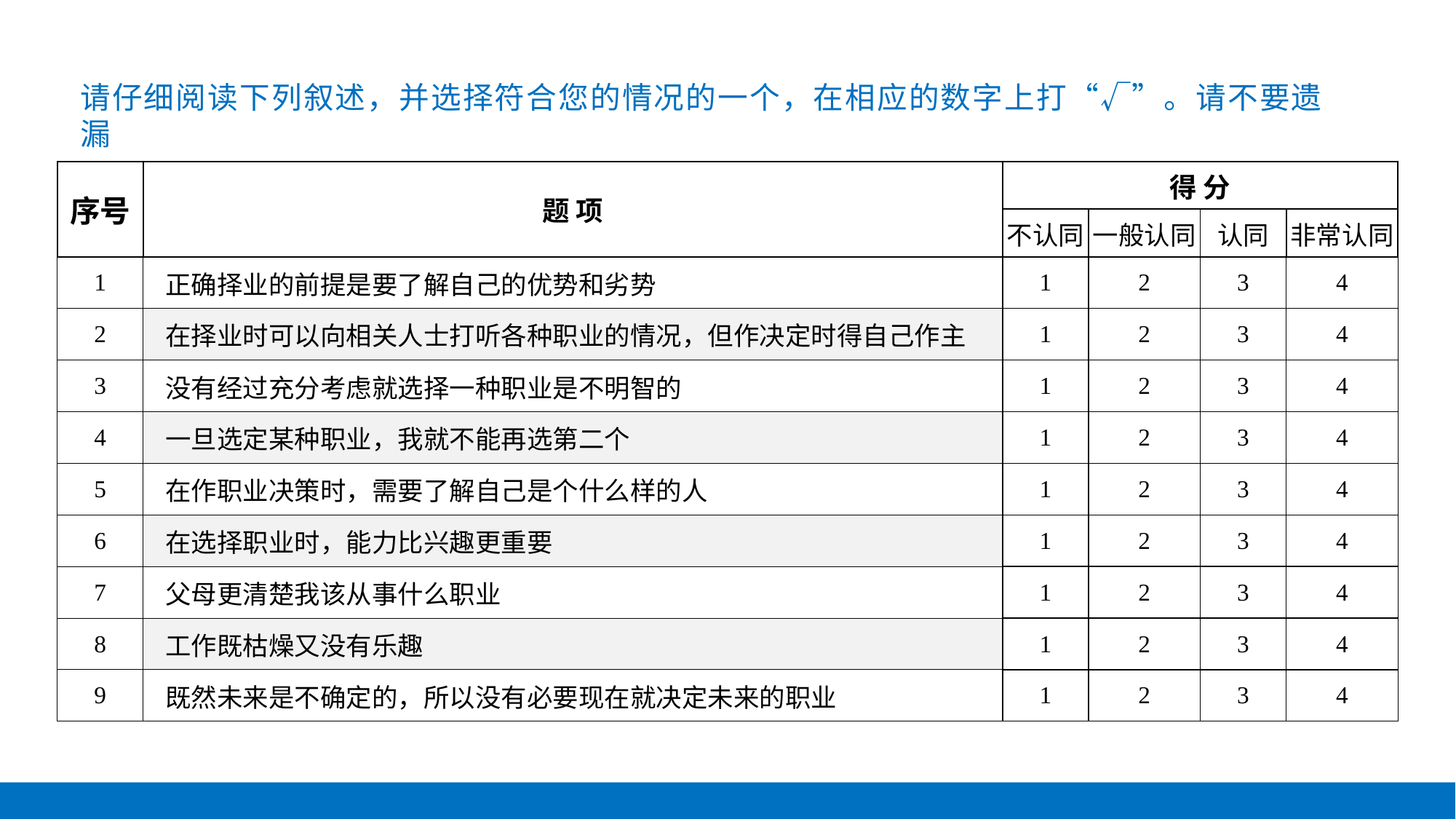

请仔细阅读下列叙述，并选择符合您的情况的一个，在相应的数字上打“√”。请不要遗漏
| 序号 | 题 项 | 得 分 |  |  |  |
| --- | --- | --- | --- | --- | --- |
|  |  | 不认同 | 一般认同 | 认同 | 非常认同 |
| 1 | 正确择业的前提是要了解自己的优势和劣势 | 1 | 2 | 3 | 4 |
| 2 | 在择业时可以向相关人士打听各种职业的情况，但作决定时得自己作主 | 1 | 2 | 3 | 4 |
| 3 | 没有经过充分考虑就选择一种职业是不明智的 | 1 | 2 | 3 | 4 |
| 4 | 一旦选定某种职业，我就不能再选第二个 | 1 | 2 | 3 | 4 |
| 5 | 在作职业决策时，需要了解自己是个什么样的人 | 1 | 2 | 3 | 4 |
| 6 | 在选择职业时，能力比兴趣更重要 | 1 | 2 | 3 | 4 |
| 7 | 父母更清楚我该从事什么职业 | 1 | 2 | 3 | 4 |
| 8 | 工作既枯燥又没有乐趣 | 1 | 2 | 3 | 4 |
| 9 | 既然未来是不确定的，所以没有必要现在就决定未来的职业 | 1 | 2 | 3 | 4 |